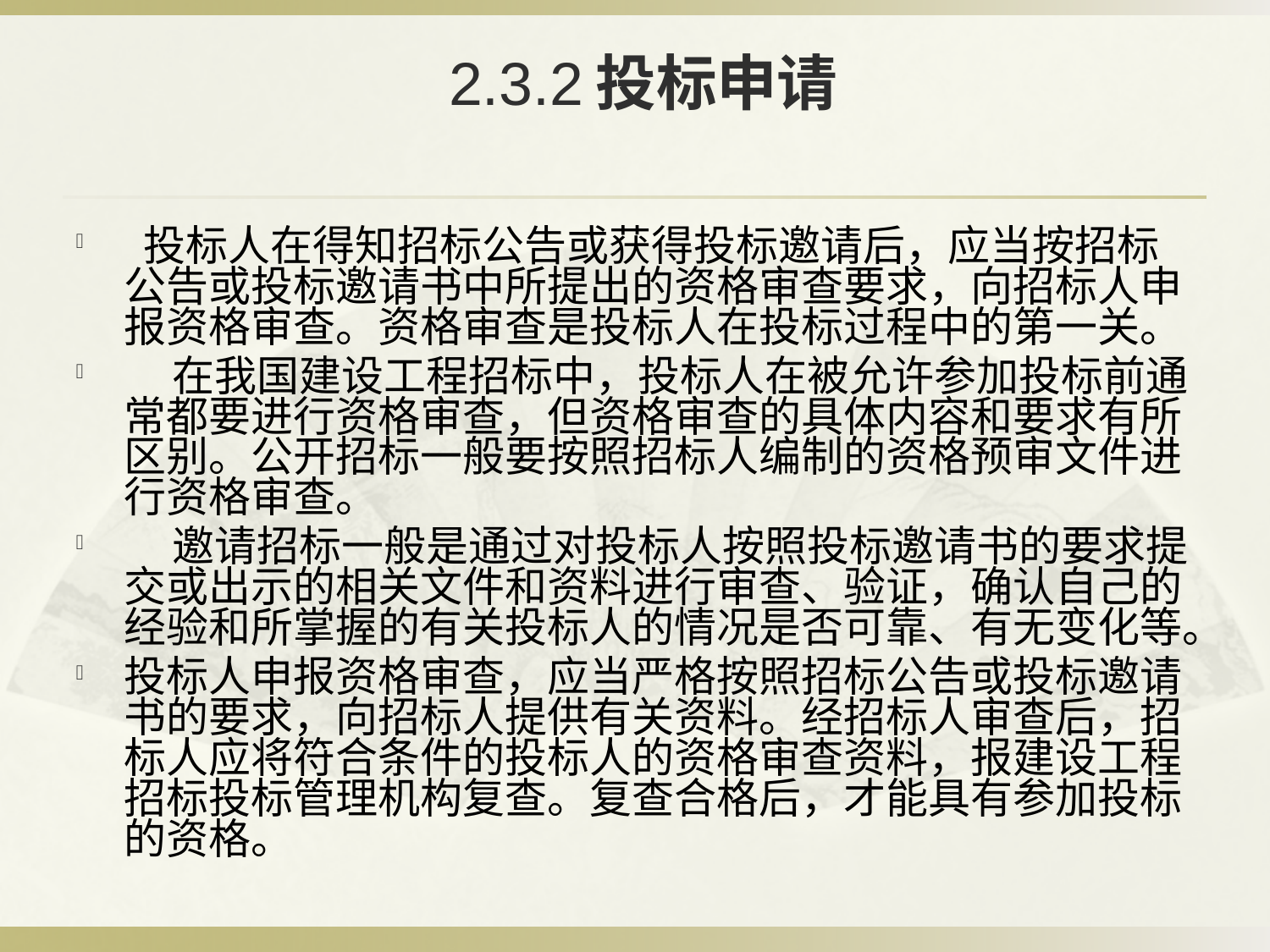

# 2.3.2投标申请
 投标人在得知招标公告或获得投标邀请后，应当按招标公告或投标邀请书中所提出的资格审查要求，向招标人申报资格审查。资格审查是投标人在投标过程中的第一关。
    在我国建设工程招标中，投标人在被允许参加投标前通常都要进行资格审查，但资格审查的具体内容和要求有所区别。公开招标一般要按照招标人编制的资格预审文件进行资格审查。
    邀请招标一般是通过对投标人按照投标邀请书的要求提交或出示的相关文件和资料进行审查、验证，确认自己的经验和所掌握的有关投标人的情况是否可靠、有无变化等。
投标人申报资格审查，应当严格按照招标公告或投标邀请书的要求，向招标人提供有关资料。经招标人审查后，招标人应将符合条件的投标人的资格审查资料，报建设工程招标投标管理机构复查。复查合格后，才能具有参加投标的资格。